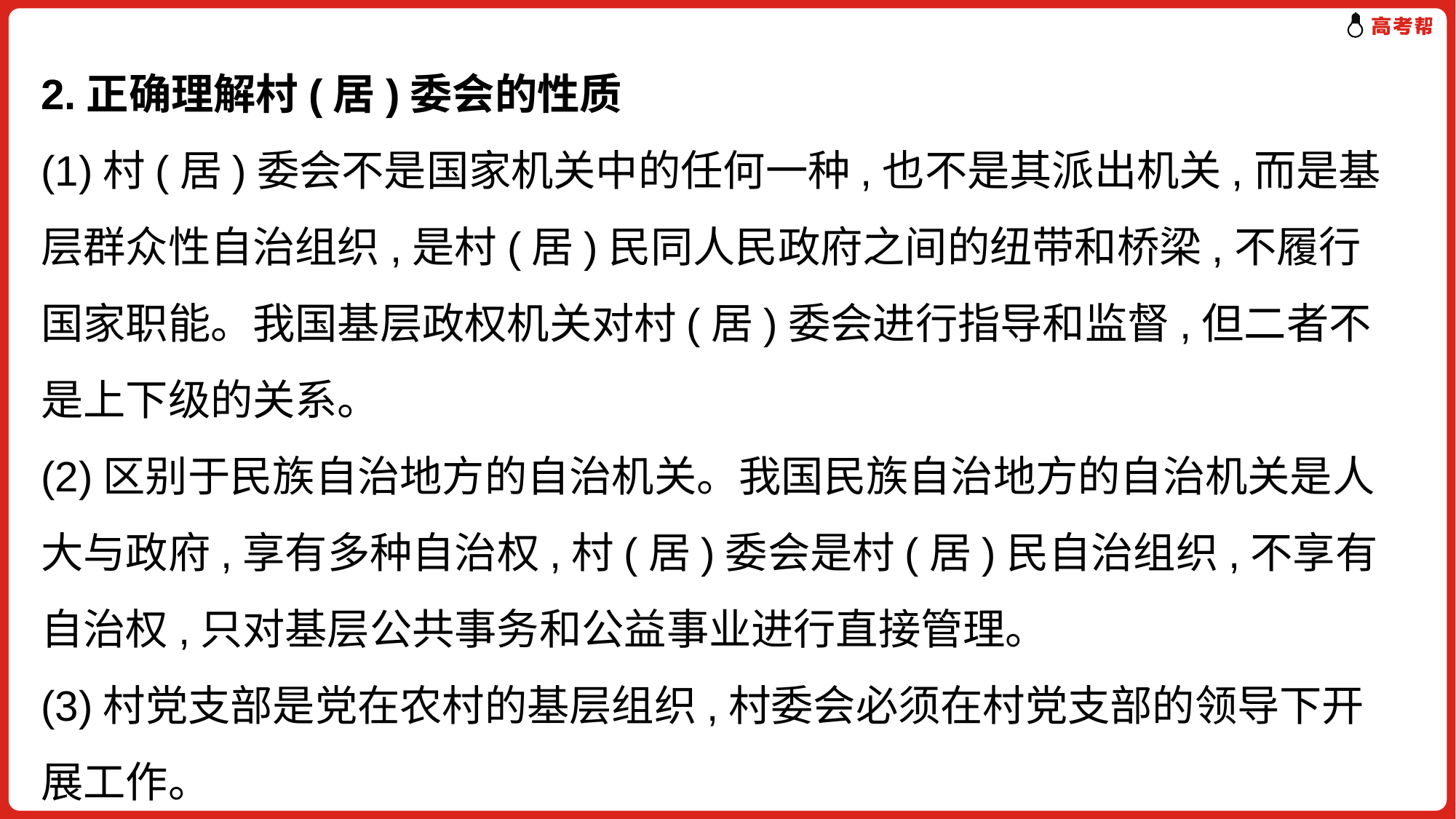

# 2.正确理解村(居)委会的性质 (1)村(居)委会不是国家机关中的任何一种,也不是其派出机关,而是基层群众性自治组织,是村(居)民同人民政府之间的纽带和桥梁,不履行国家职能。我国基层政权机关对村(居)委会进行指导和监督,但二者不是上下级的关系。 (2)区别于民族自治地方的自治机关。我国民族自治地方的自治机关是人大与政府,享有多种自治权,村(居)委会是村(居)民自治组织,不享有自治权,只对基层公共事务和公益事业进行直接管理。 (3)村党支部是党在农村的基层组织,村委会必须在村党支部的领导下开展工作。